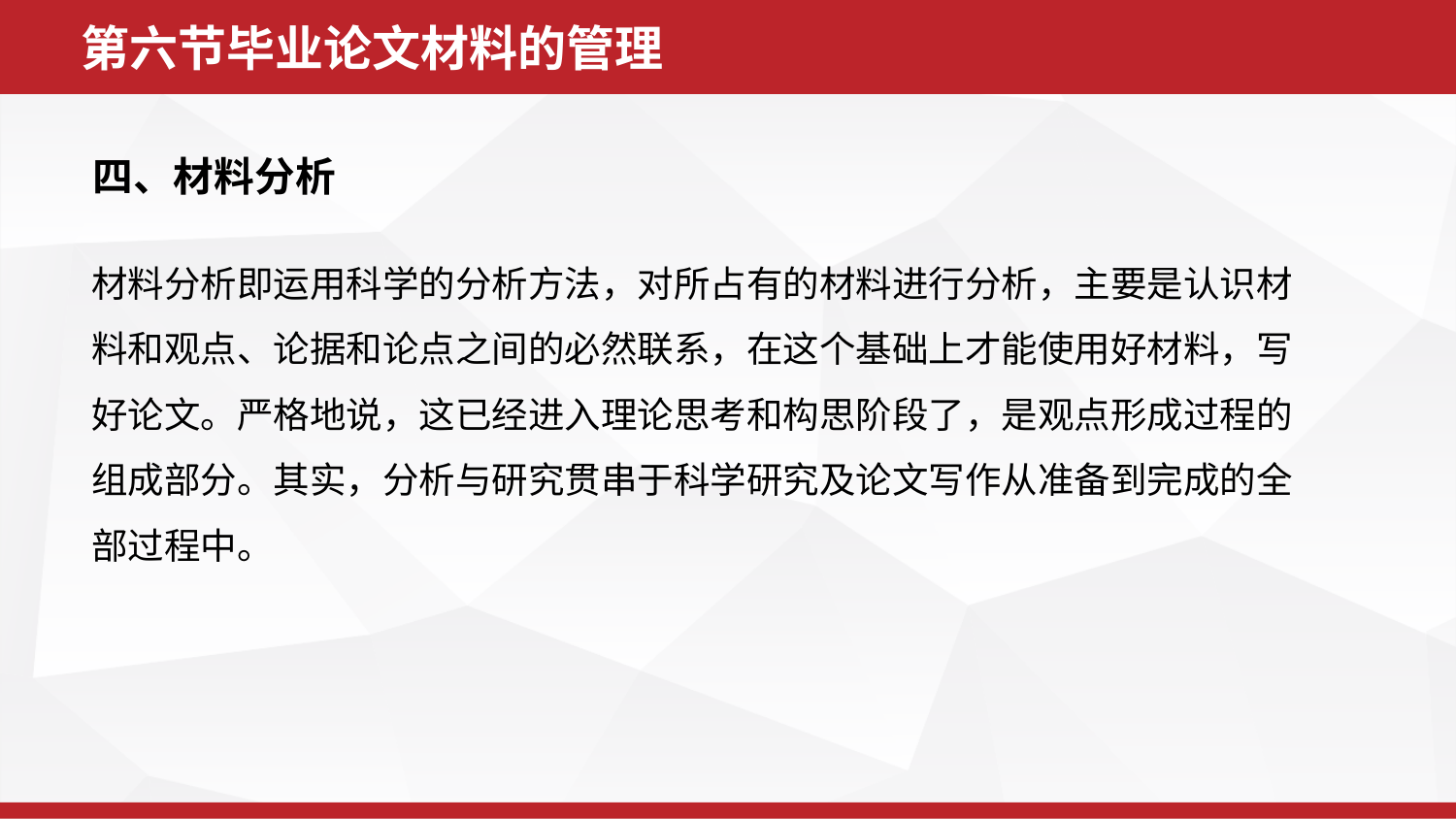

第六节毕业论文材料的管理
四、材料分析
材料分析即运用科学的分析方法，对所占有的材料进行分析，主要是认识材料和观点、论据和论点之间的必然联系，在这个基础上才能使用好材料，写好论文。严格地说，这已经进入理论思考和构思阶段了，是观点形成过程的组成部分。其实，分析与研究贯串于科学研究及论文写作从准备到完成的全部过程中。